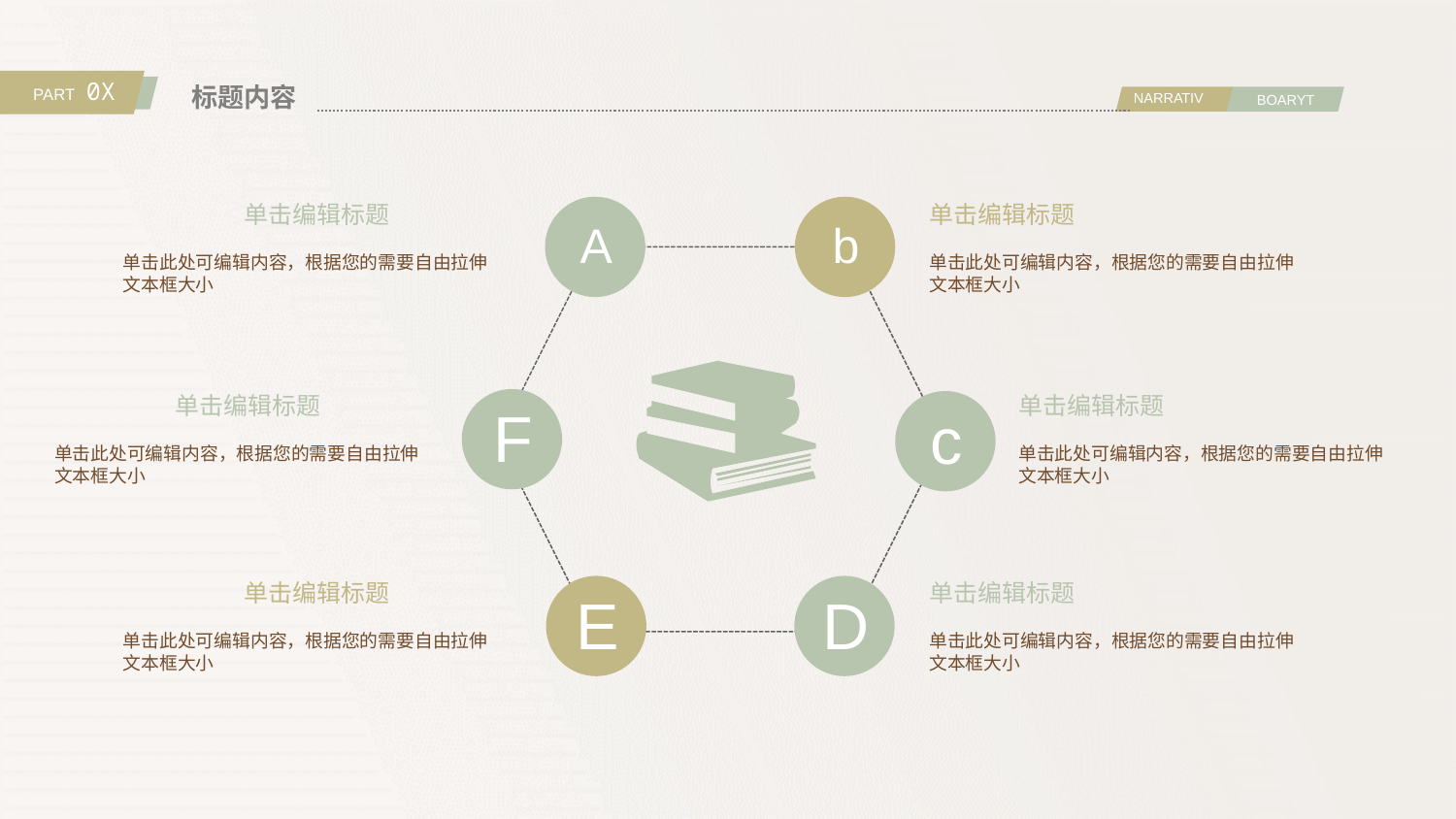

PART  0X

标题内容

NARRATIV

BOARYT

单击编辑标题
单击编辑标题

A
b
单击此处可编辑内容，根据您的需要自由拉伸文本框大小
单击此处可编辑内容，根据您的需要自由拉伸文本框大小

单击编辑标题
单击编辑标题

F

c
单击此处可编辑内容，根据您的需要自由拉伸文本框大小
单击此处可编辑内容，根据您的需要自由拉伸文本框大小
单击编辑标题
单击编辑标题

E
D
单击此处可编辑内容，根据您的需要自由拉伸文本框大小
单击此处可编辑内容，根据您的需要自由拉伸文本框大小